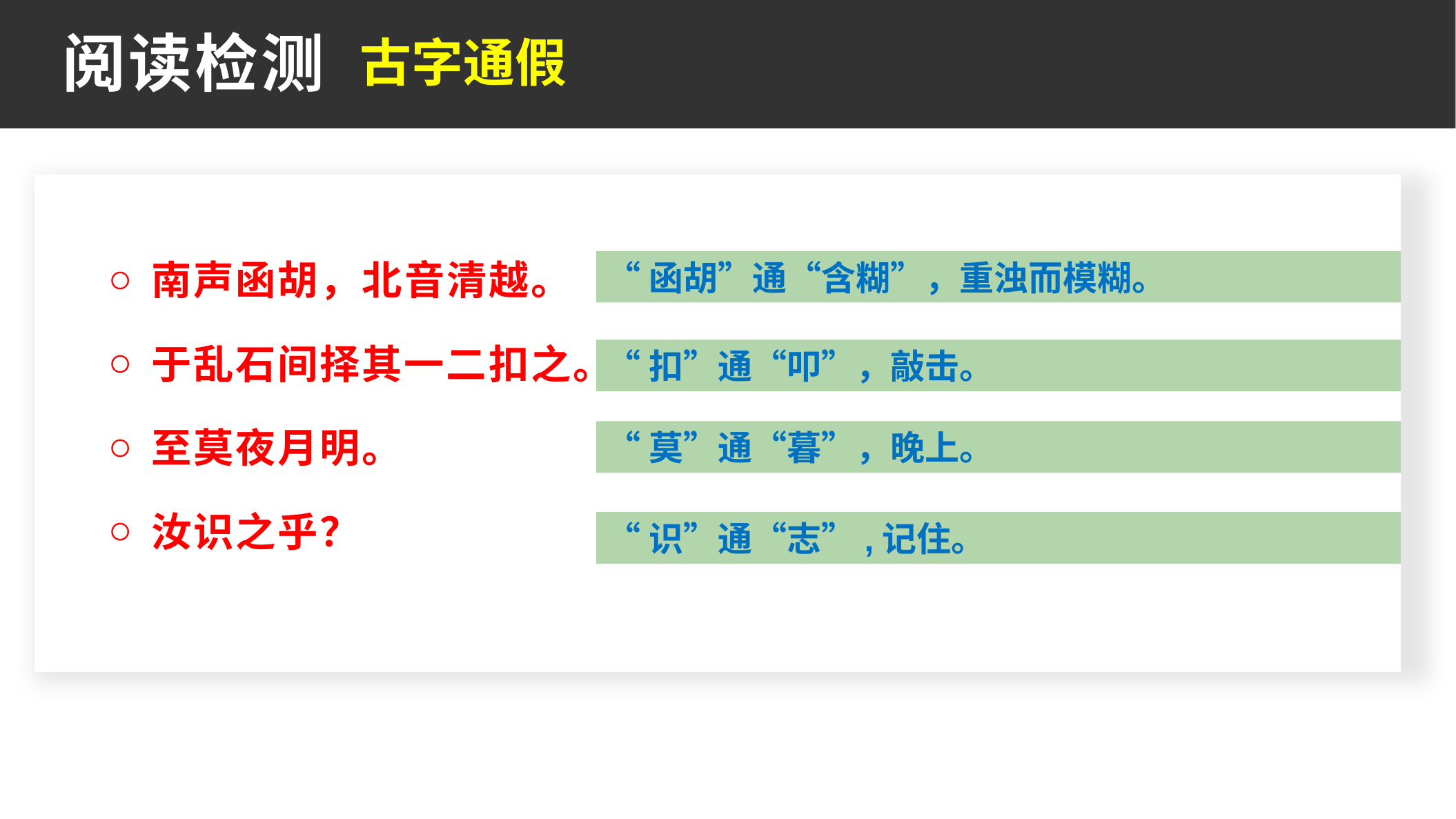

古字通假
阅读检测

南声函胡，北音清越。
于乱石间择其一二扣之。
至莫夜月明。
汝识之乎？
“函胡”通“含糊”，重浊而模糊。
“扣”通“叩”，敲击。
“莫”通“暮”，晚上。
“识”通“志”,记住。